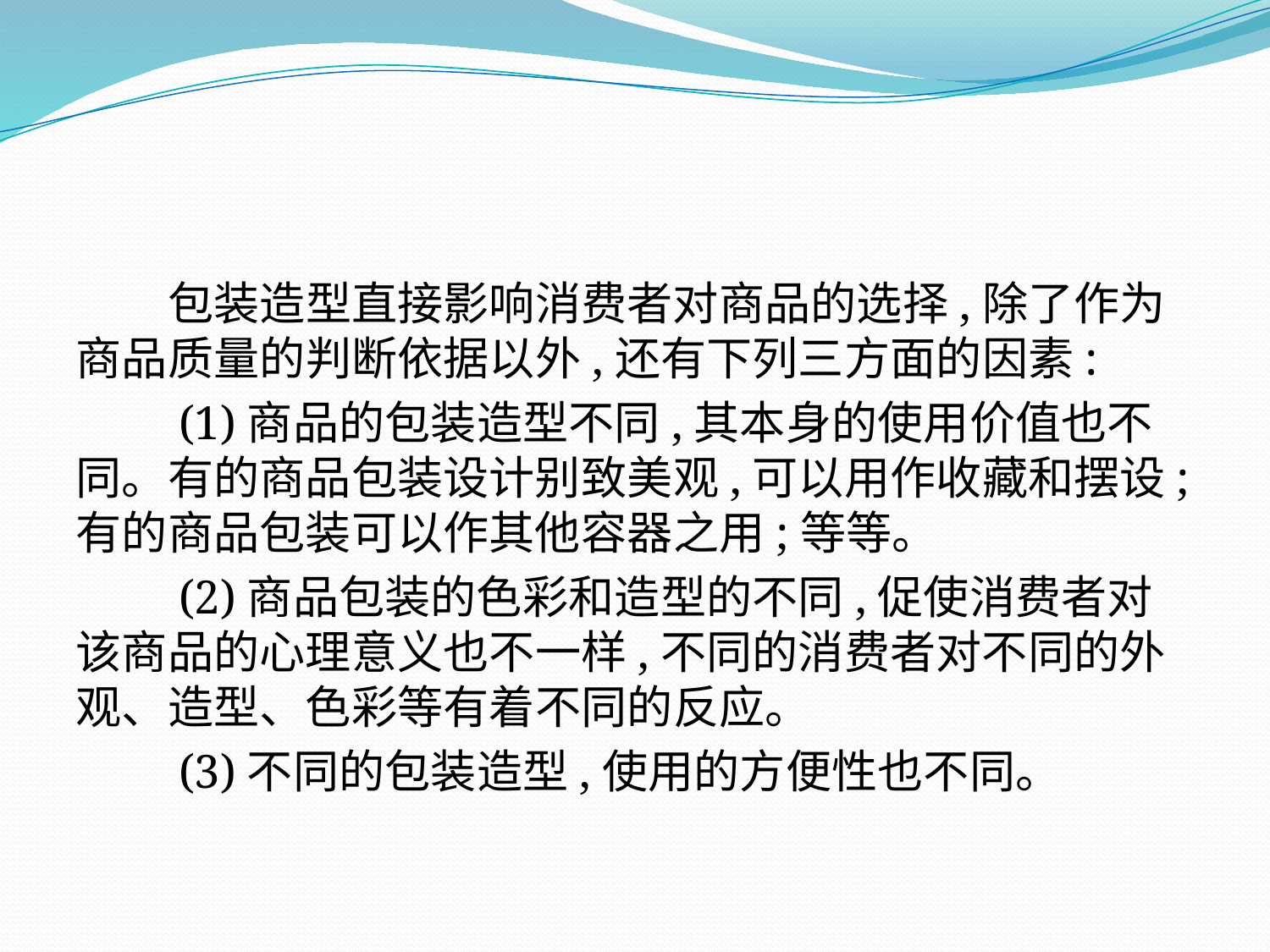

包装造型直接影响消费者对商品的选择,除了作为商品质量的判断依据以外,还有下列三方面的因素:
　　(1)商品的包装造型不同,其本身的使用价值也不同。有的商品包装设计别致美观,可以用作收藏和摆设;有的商品包装可以作其他容器之用;等等。
　　(2)商品包装的色彩和造型的不同,促使消费者对该商品的心理意义也不一样,不同的消费者对不同的外观、造型、色彩等有着不同的反应。
　　(3)不同的包装造型,使用的方便性也不同。